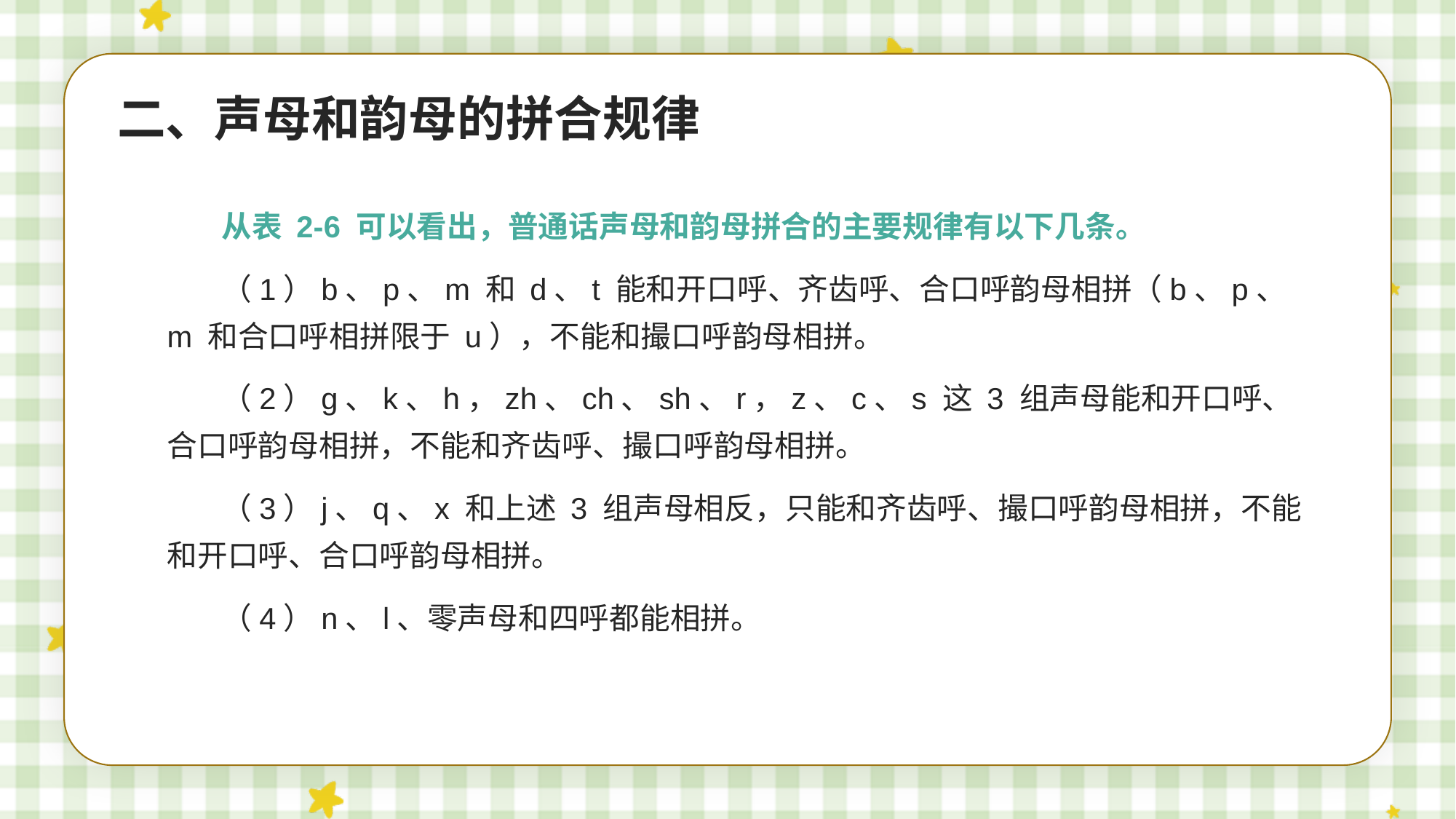

二、声母和韵母的拼合规律
从表 2-6 可以看出，普通话声母和韵母拼合的主要规律有以下几条。
（1）b、p、m 和 d、t 能和开口呼、齐齿呼、合口呼韵母相拼（b、p、m 和合口呼相拼限于 u），不能和撮口呼韵母相拼。
（2）ɡ、k、h，zh、ch、sh、r，z、c、s 这 3 组声母能和开口呼、合口呼韵母相拼，不能和齐齿呼、撮口呼韵母相拼。
（3）j、q、x 和上述 3 组声母相反，只能和齐齿呼、撮口呼韵母相拼，不能和开口呼、合口呼韵母相拼。
（4）n、l、零声母和四呼都能相拼。